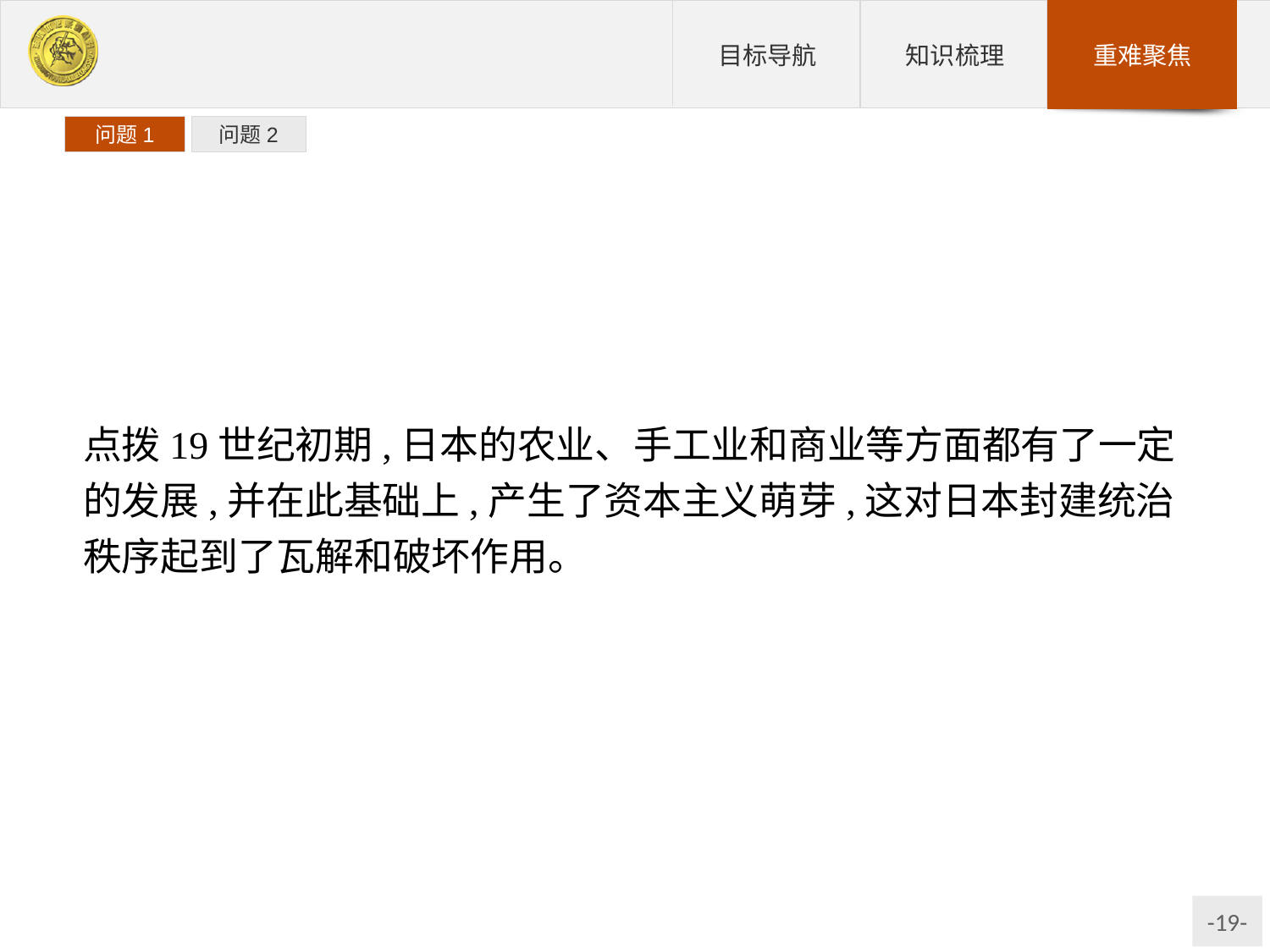

问题1
问题2
点拨19世纪初期,日本的农业、手工业和商业等方面都有了一定的发展,并在此基础上,产生了资本主义萌芽,这对日本封建统治秩序起到了瓦解和破坏作用。